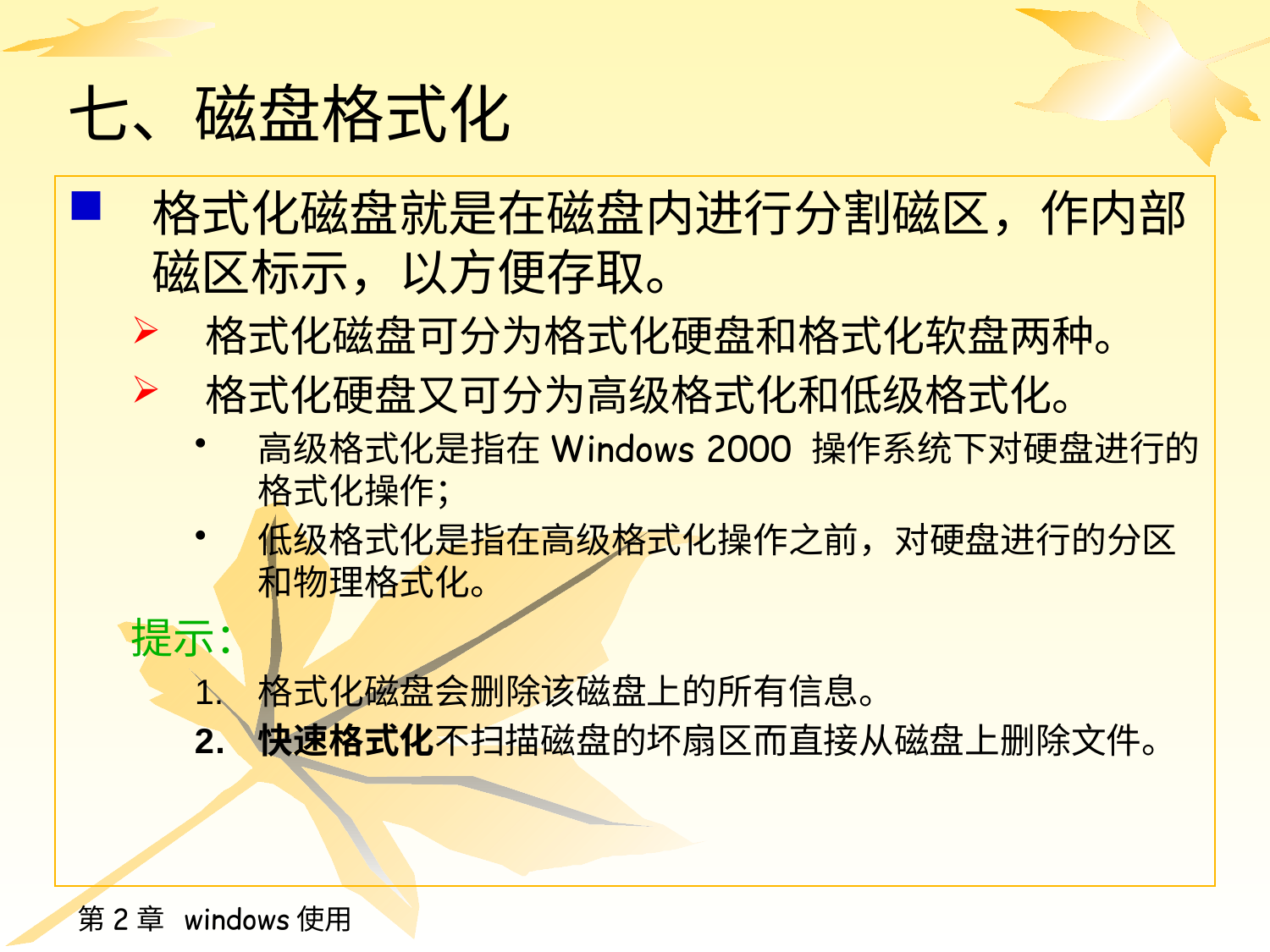

# 七、磁盘格式化
格式化磁盘就是在磁盘内进行分割磁区，作内部磁区标示，以方便存取。
格式化磁盘可分为格式化硬盘和格式化软盘两种。
格式化硬盘又可分为高级格式化和低级格式化。
高级格式化是指在Windows 2000 操作系统下对硬盘进行的格式化操作；
低级格式化是指在高级格式化操作之前，对硬盘进行的分区和物理格式化。
提示：
格式化磁盘会删除该磁盘上的所有信息。
快速格式化不扫描磁盘的坏扇区而直接从磁盘上删除文件。